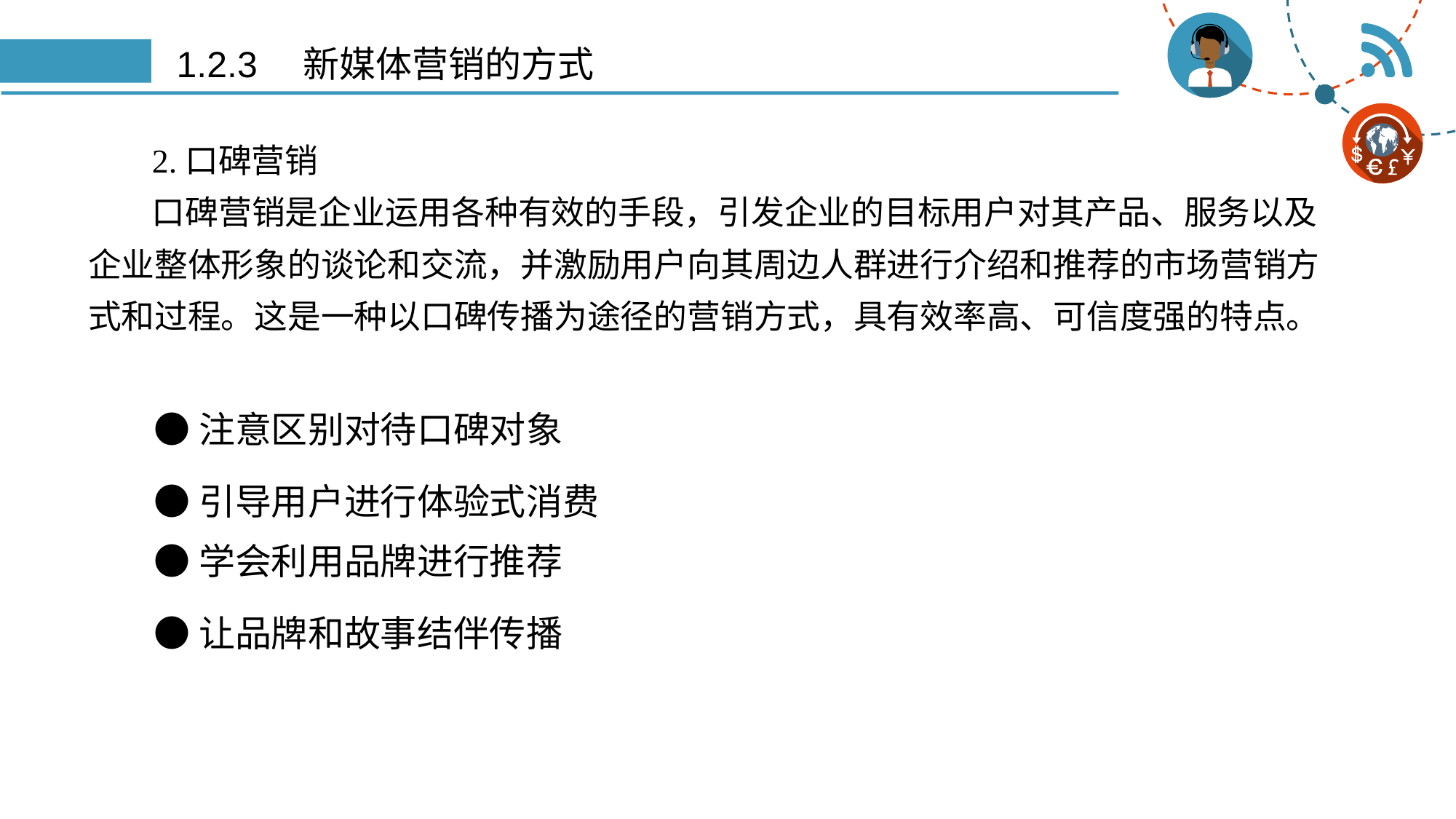

# 1.2.3　新媒体营销的方式
2.口碑营销
口碑营销是企业运用各种有效的手段，引发企业的目标用户对其产品、服务以及企业整体形象的谈论和交流，并激励用户向其周边人群进行介绍和推荐的市场营销方式和过程。这是一种以口碑传播为途径的营销方式，具有效率高、可信度强的特点。
●注意区别对待口碑对象
●引导用户进行体验式消费
●学会利用品牌进行推荐
●让品牌和故事结伴传播